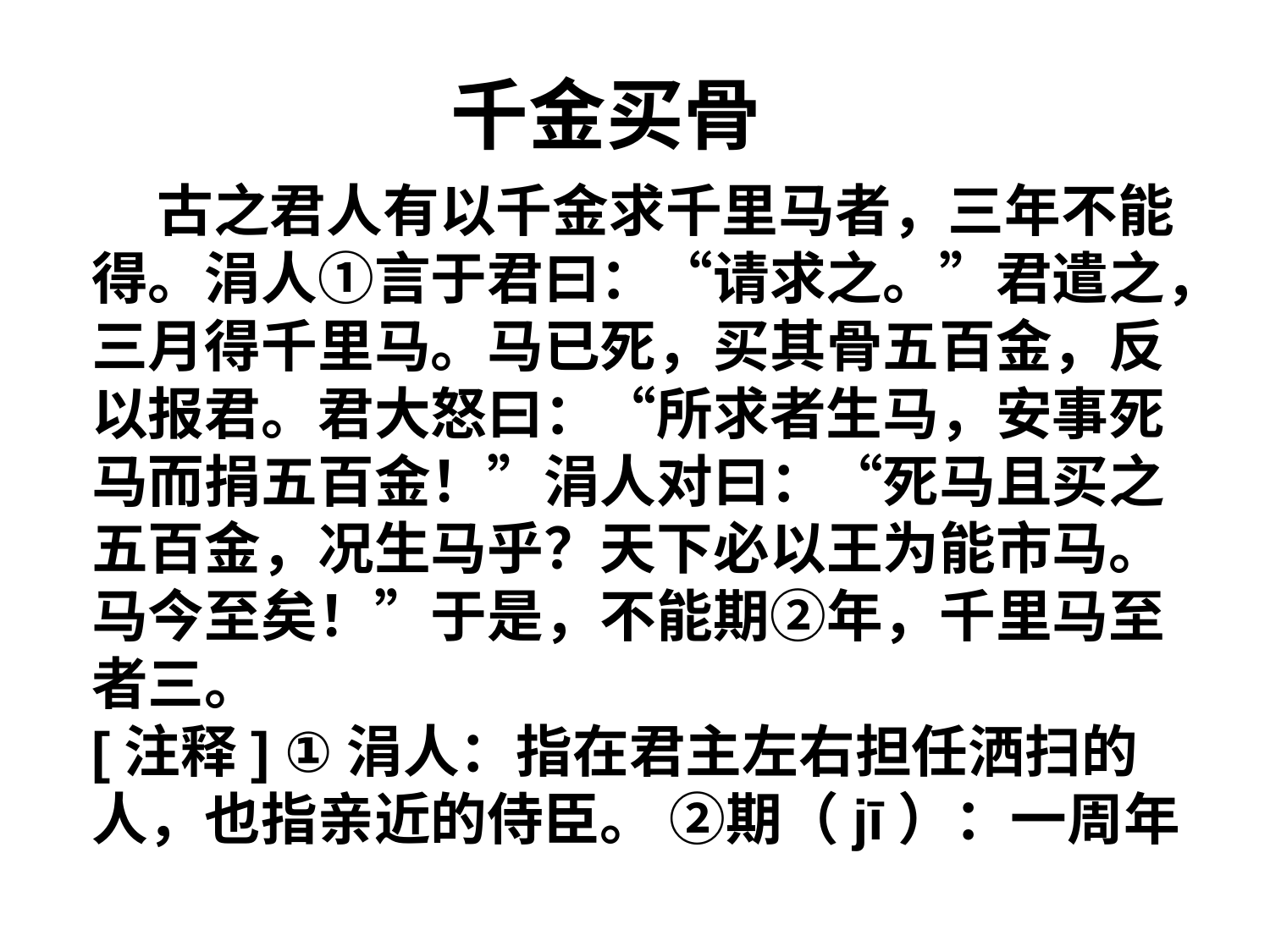

千金买骨
    古之君人有以千金求千里马者，三年不能得。涓人①言于君曰：“请求之。”君遣之，三月得千里马。马已死，买其骨五百金，反以报君。君大怒曰：“所求者生马，安事死马而捐五百金！”涓人对曰：“死马且买之五百金，况生马乎？天下必以王为能市马。马今至矣！”于是，不能期②年，千里马至者三。
[注释] ①涓人：指在君主左右担任洒扫的人，也指亲近的侍臣。 ②期（jī）：一周年